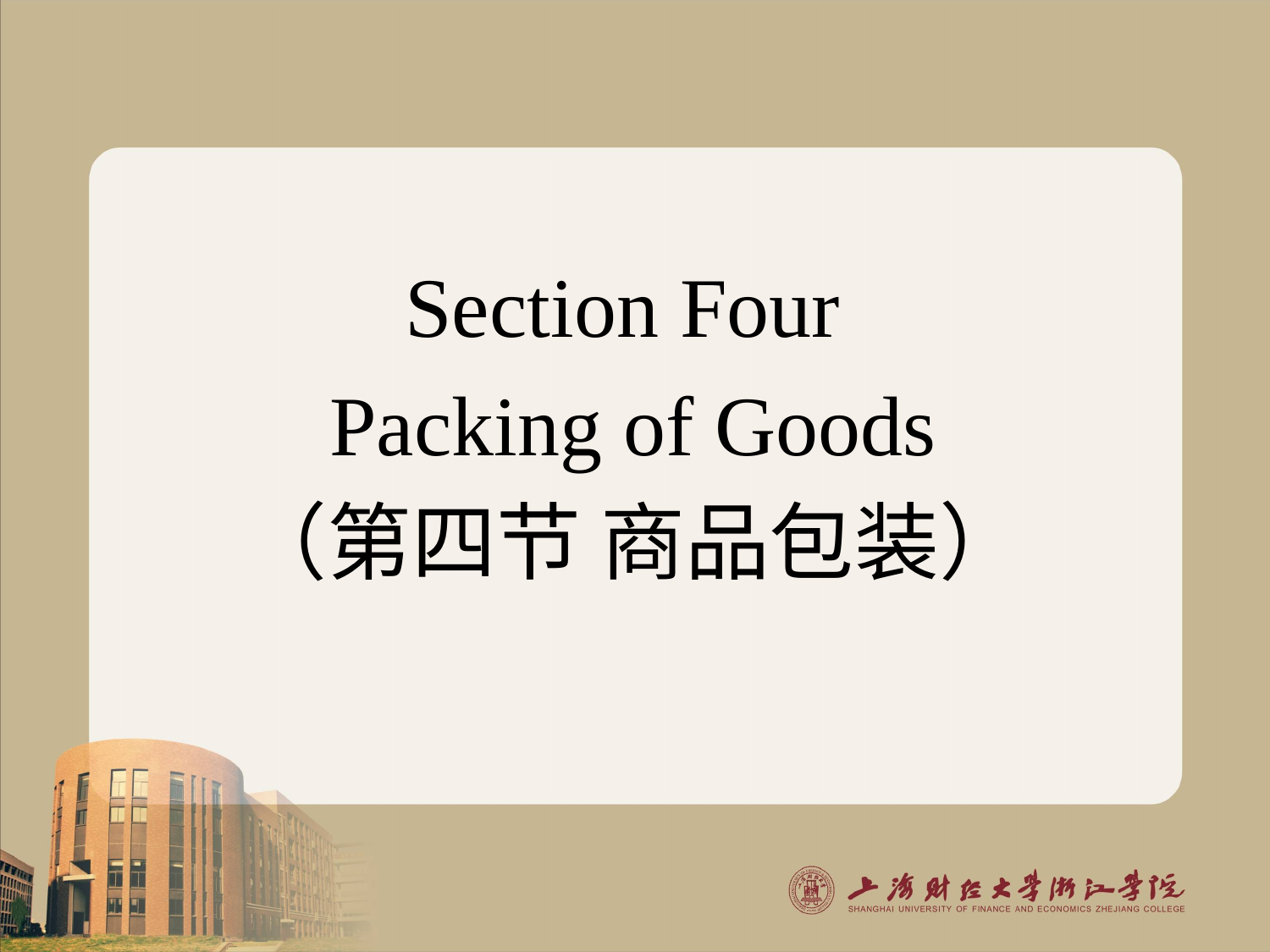

Section Four
Packing of Goods
（第四节 商品包装）